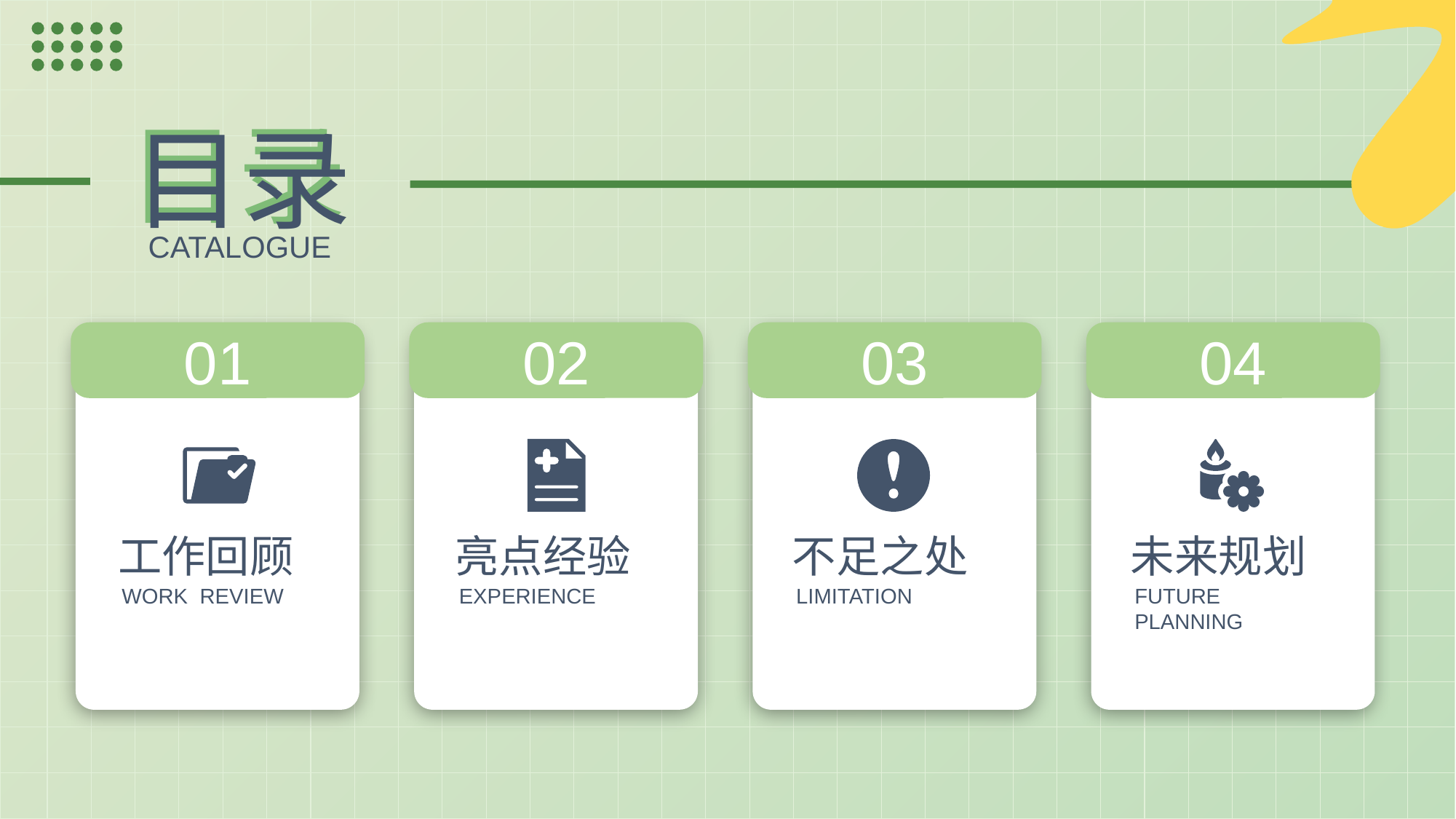

目录
目录
CATALOGUE
01

工作回顾
WORK  REVIEW
02

亮点经验
EXPERIENCE
03

不足之处
LIMITATION
04

未来规划
FUTURE PLANNING